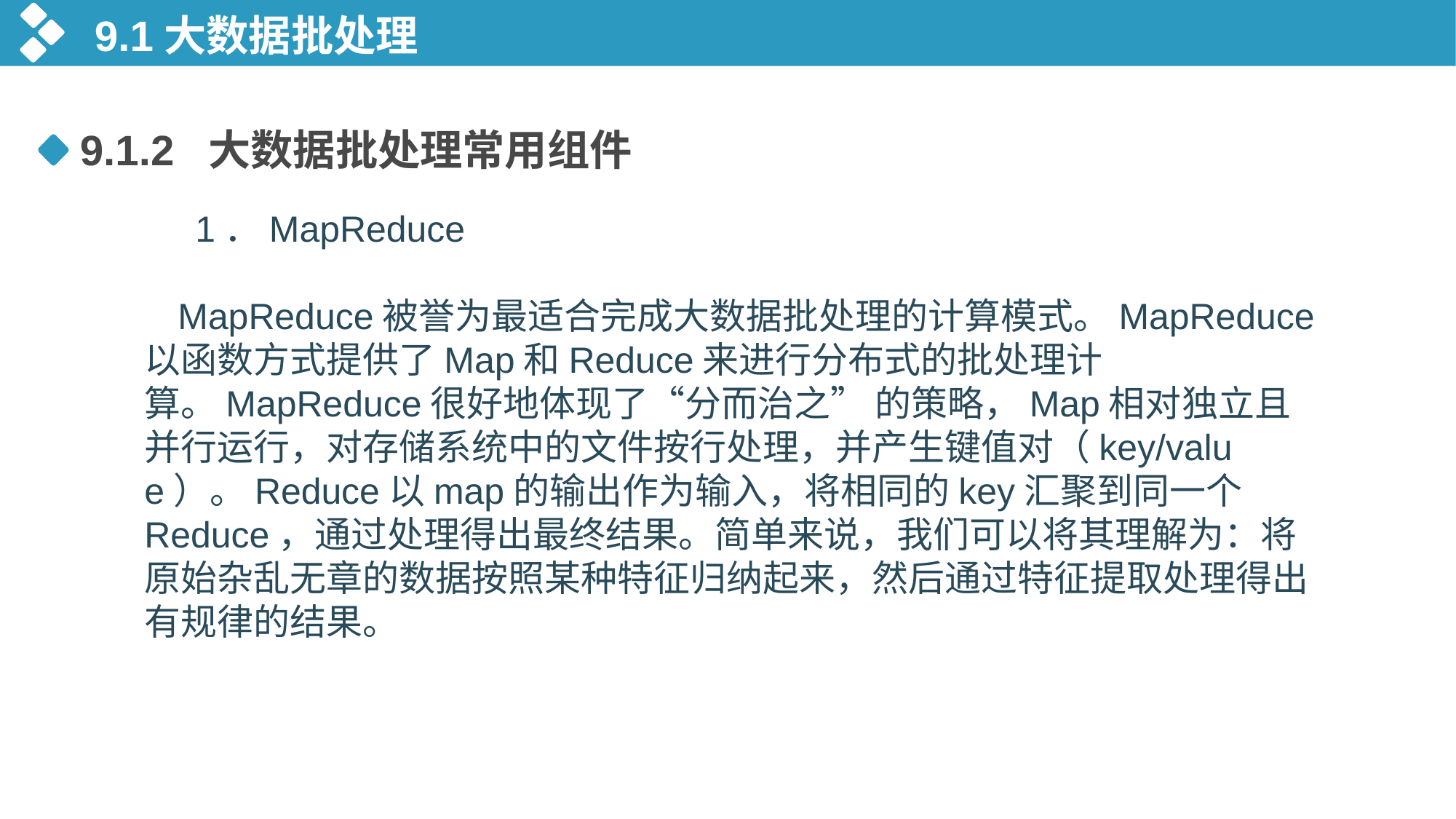

9.1大数据批处理

9.1.2  大数据批处理常用组件

     1．MapReduce

    MapReduce被誉为最适合完成大数据批处理的计算模式。MapReduce以函数方式提供了Map和Reduce来进行分布式的批处理计算。MapReduce很好地体现了“分而治之” 的策略，Map相对独立且并行运行，对存储系统中的文件按行处理，并产生键值对（key/value）。Reduce以map的输出作为输入，将相同的key汇聚到同一个Reduce，通过处理得出最终结果。简单来说，我们可以将其理解为：将原始杂乱无章的数据按照某种特征归纳起来，然后通过特征提取处理得出有规律的结果。